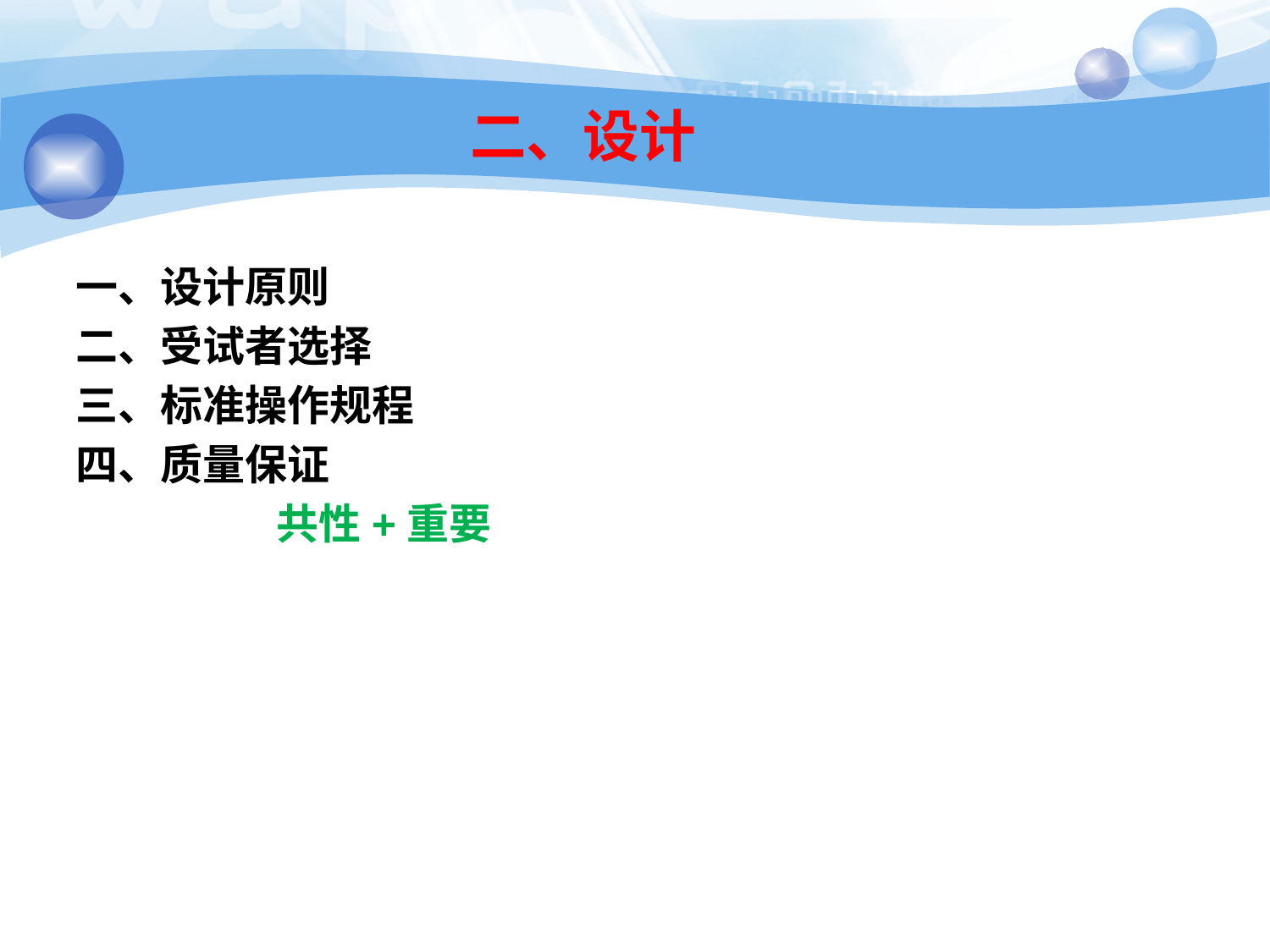

# 二、设计
一、设计原则
二、受试者选择
三、标准操作规程
四、质量保证
                    共性+重要